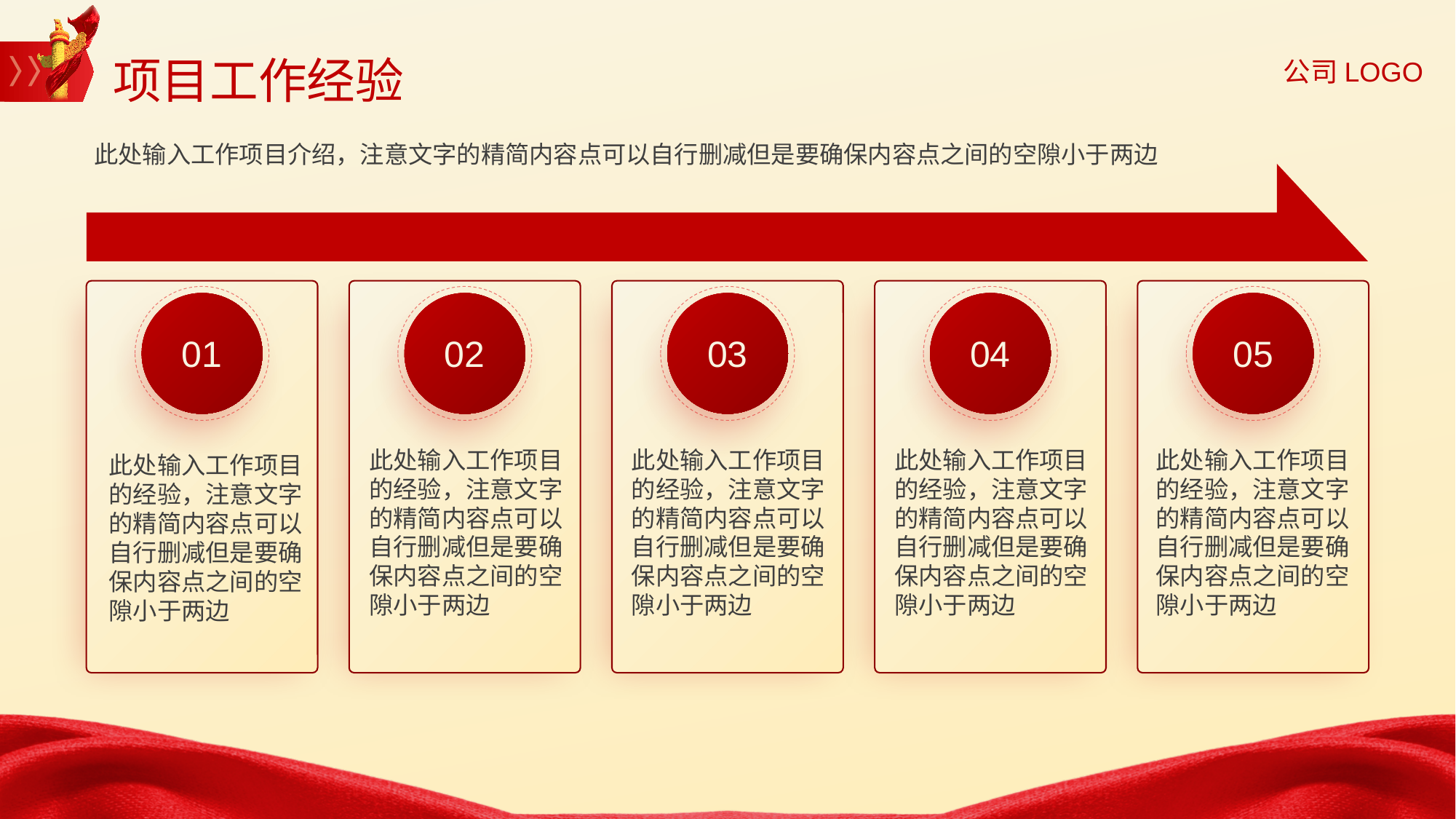

项目工作经验
此处输入工作项目介绍，注意文字的精简内容点可以自行删减但是要确保内容点之间的空隙小于两边

01
02
03
04
05
此处输入工作项目的经验，注意文字的精简内容点可以自行删减但是要确保内容点之间的空隙小于两边
此处输入工作项目的经验，注意文字的精简内容点可以自行删减但是要确保内容点之间的空隙小于两边
此处输入工作项目的经验，注意文字的精简内容点可以自行删减但是要确保内容点之间的空隙小于两边
此处输入工作项目的经验，注意文字的精简内容点可以自行删减但是要确保内容点之间的空隙小于两边
此处输入工作项目的经验，注意文字的精简内容点可以自行删减但是要确保内容点之间的空隙小于两边